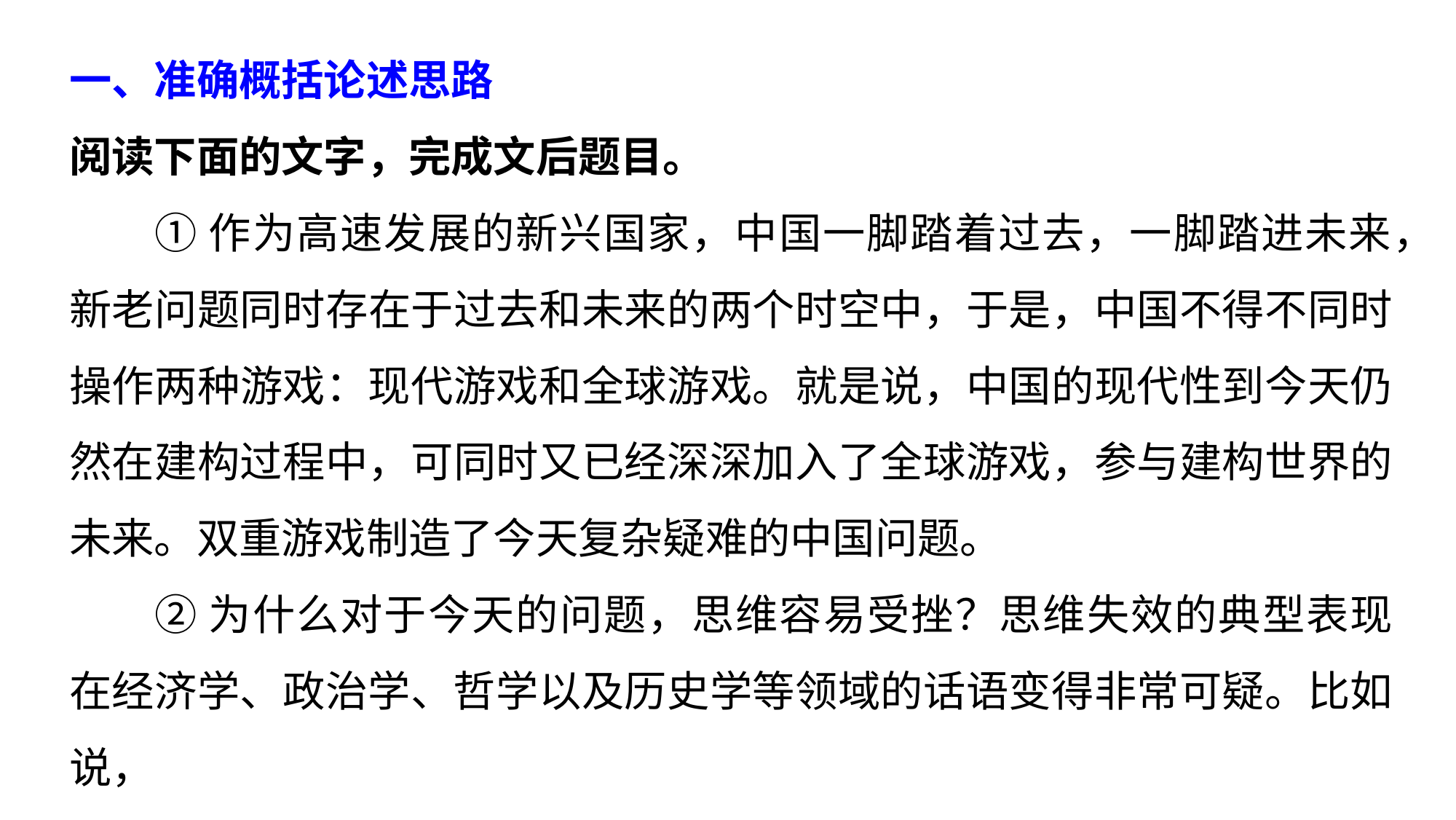

一、准确概括论述思路
阅读下面的文字，完成文后题目。
①作为高速发展的新兴国家，中国一脚踏着过去，一脚踏进未来，新老问题同时存在于过去和未来的两个时空中，于是，中国不得不同时操作两种游戏：现代游戏和全球游戏。就是说，中国的现代性到今天仍然在建构过程中，可同时又已经深深加入了全球游戏，参与建构世界的未来。双重游戏制造了今天复杂疑难的中国问题。
②为什么对于今天的问题，思维容易受挫？思维失效的典型表现在经济学、政治学、哲学以及历史学等领域的话语变得非常可疑。比如说，
十年前经济学家是很受信任的，但是最近几年尤其是金融危机之后声誉